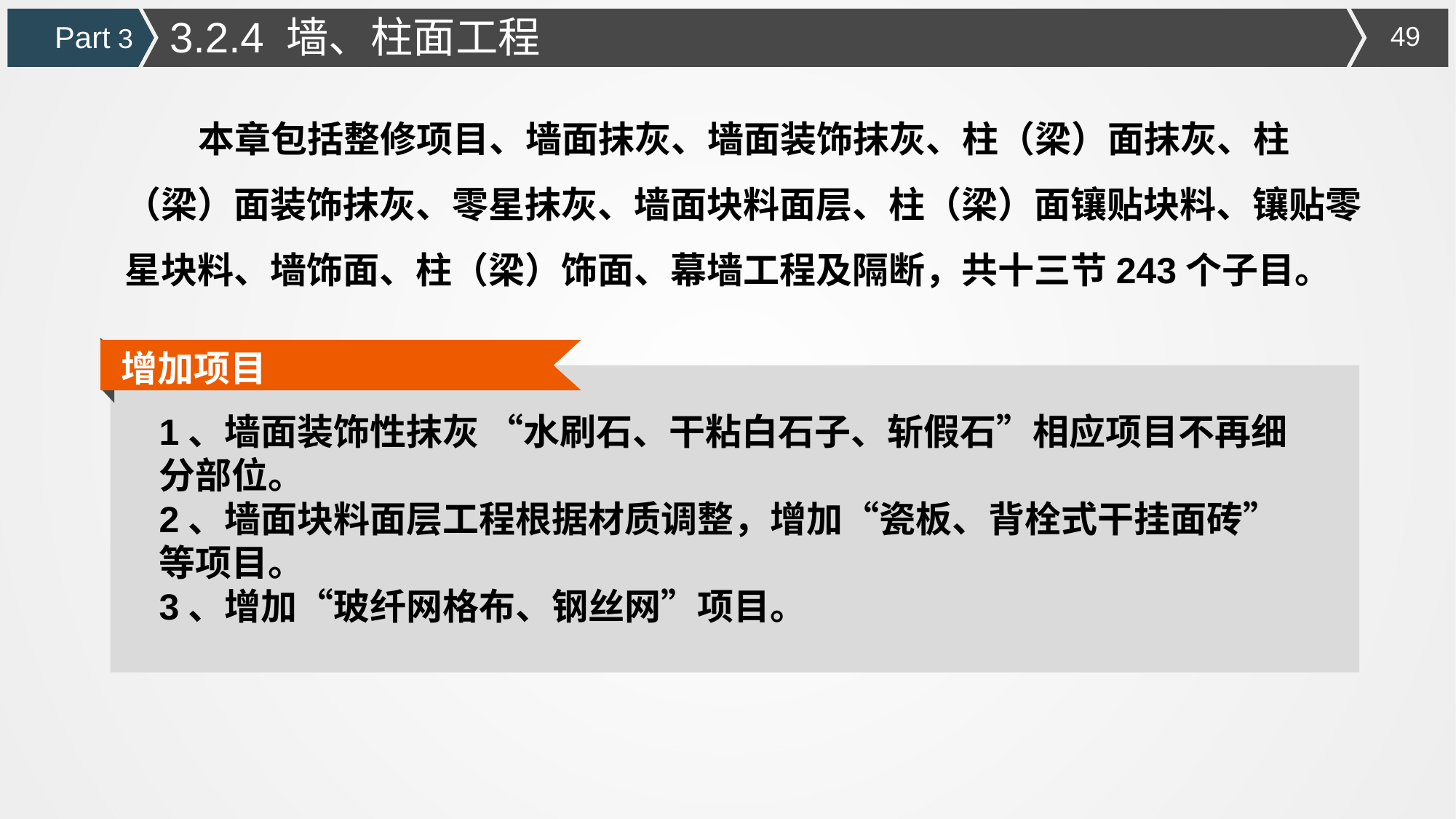

3.2.4 墙、柱面工程

Part 3
    本章包括整修项目、墙面抹灰、墙面装饰抹灰、柱（梁）面抹灰、柱（梁）面装饰抹灰、零星抹灰、墙面块料面层、柱（梁）面镶贴块料、镶贴零星块料、墙饰面、柱（梁）饰面、幕墙工程及隔断，共十三节243个子目。

增加项目

1、墙面装饰性抹灰 “水刷石、干粘白石子、斩假石”相应项目不再细分部位。
2、墙面块料面层工程根据材质调整，增加“瓷板、背栓式干挂面砖”等项目。
3、增加“玻纤网格布、钢丝网”项目。